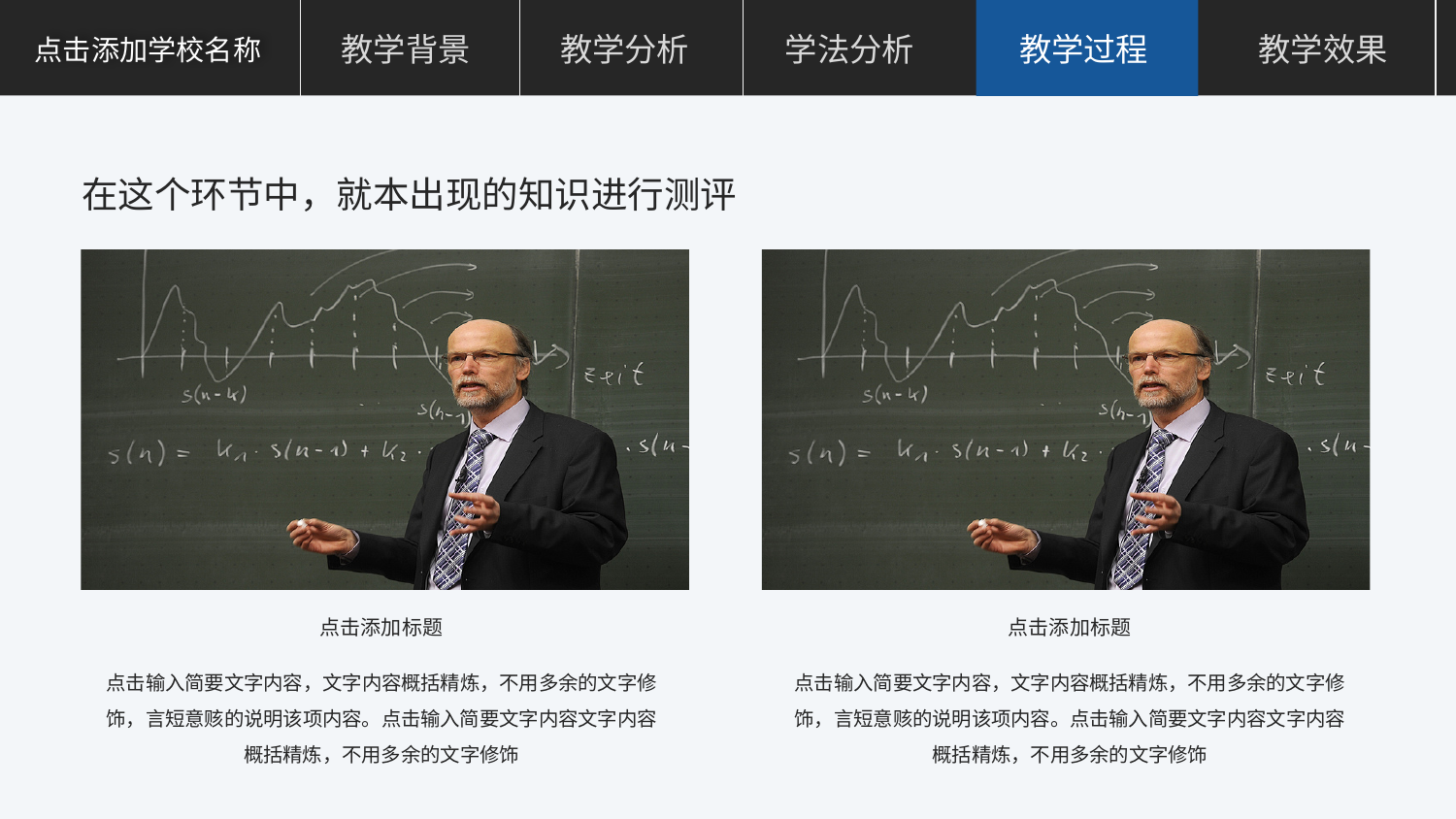

在这个环节中，就本出现的知识进行测评

点击添加标题
点击添加标题
点击输入简要文字内容，文字内容概括精炼，不用多余的文字修饰，言短意赅的说明该项内容。点击输入简要文字内容文字内容
概括精炼，不用多余的文字修饰
点击输入简要文字内容，文字内容概括精炼，不用多余的文字修饰，言短意赅的说明该项内容。点击输入简要文字内容文字内容
概括精炼，不用多余的文字修饰